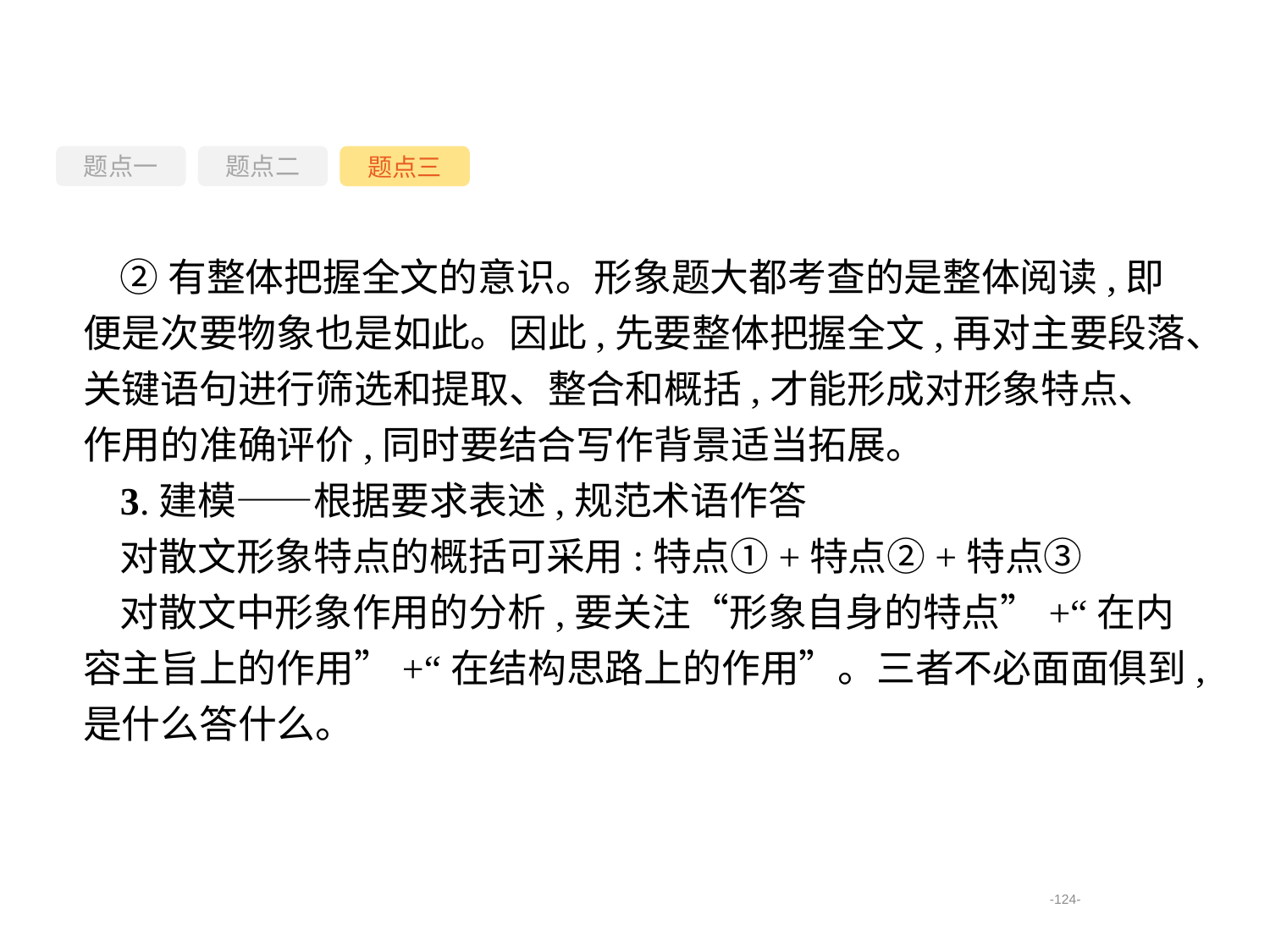

题点一
题点三
题点二
②有整体把握全文的意识。形象题大都考查的是整体阅读,即便是次要物象也是如此。因此,先要整体把握全文,再对主要段落、关键语句进行筛选和提取、整合和概括,才能形成对形象特点、作用的准确评价,同时要结合写作背景适当拓展。
3.建模——根据要求表述,规范术语作答
对散文形象特点的概括可采用:特点①+特点②+特点③
对散文中形象作用的分析,要关注“形象自身的特点”+“在内容主旨上的作用”+“在结构思路上的作用”。三者不必面面俱到,是什么答什么。
-124-